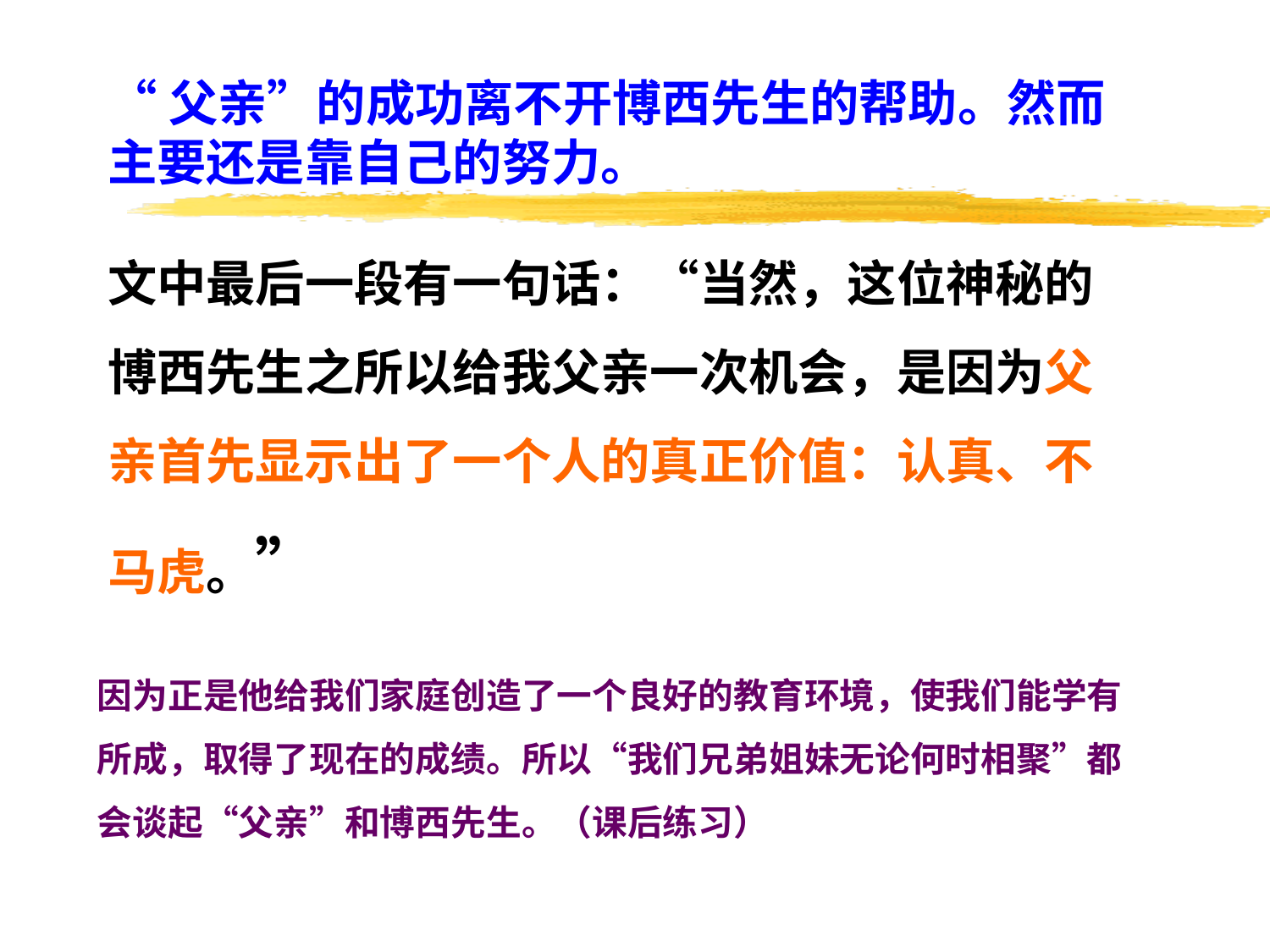

“父亲”的成功离不开博西先生的帮助。然而主要还是靠自己的努力。
文中最后一段有一句话：“当然，这位神秘的博西先生之所以给我父亲一次机会，是因为父亲首先显示出了一个人的真正价值：认真、不马虎。”
因为正是他给我们家庭创造了一个良好的教育环境，使我们能学有所成，取得了现在的成绩。所以“我们兄弟姐妹无论何时相聚”都会谈起“父亲”和博西先生。（课后练习）